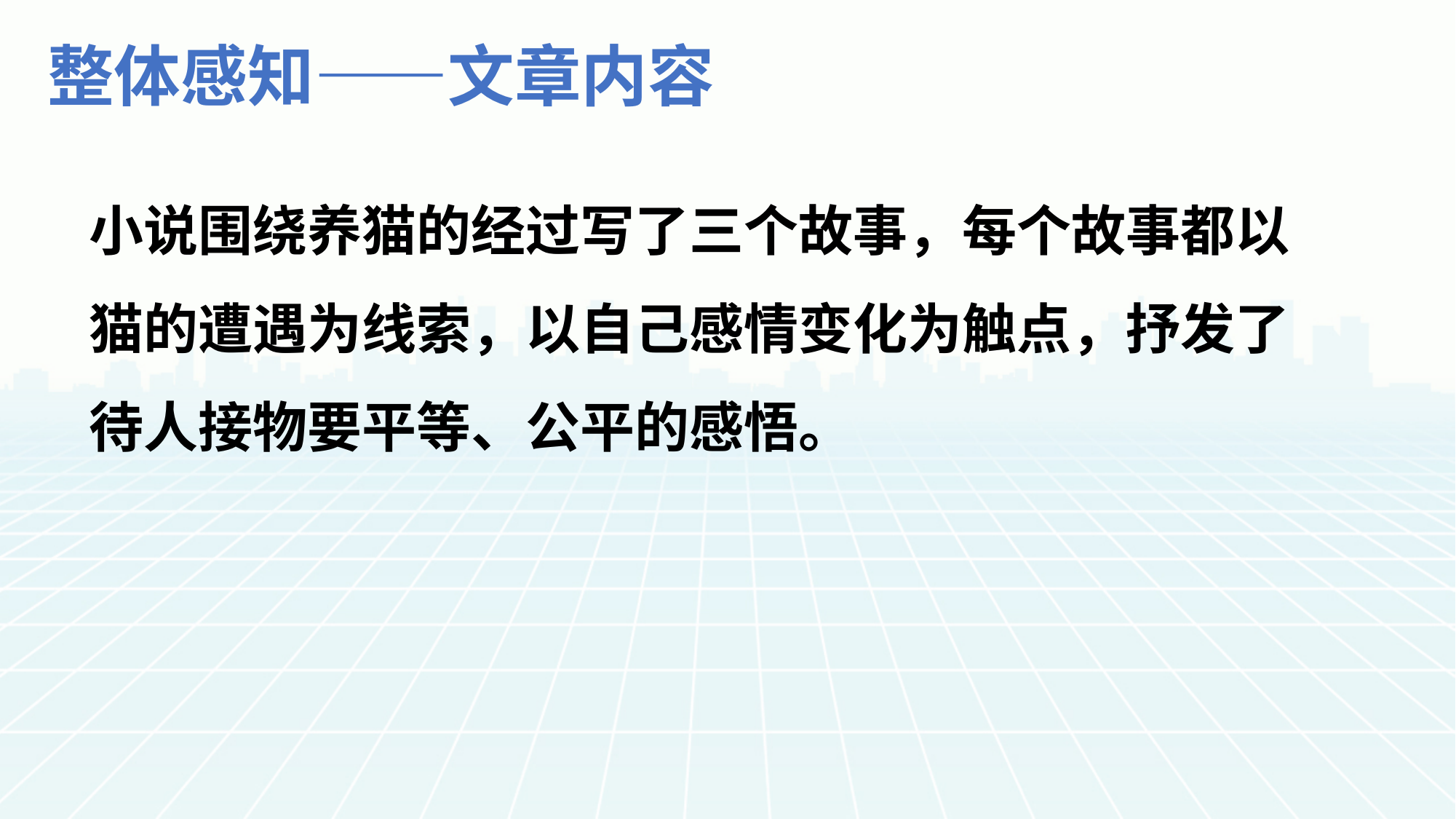

整体感知——文章内容
小说围绕养猫的经过写了三个故事，每个故事都以猫的遭遇为线索，以自己感情变化为触点，抒发了待人接物要平等、公平的感悟。